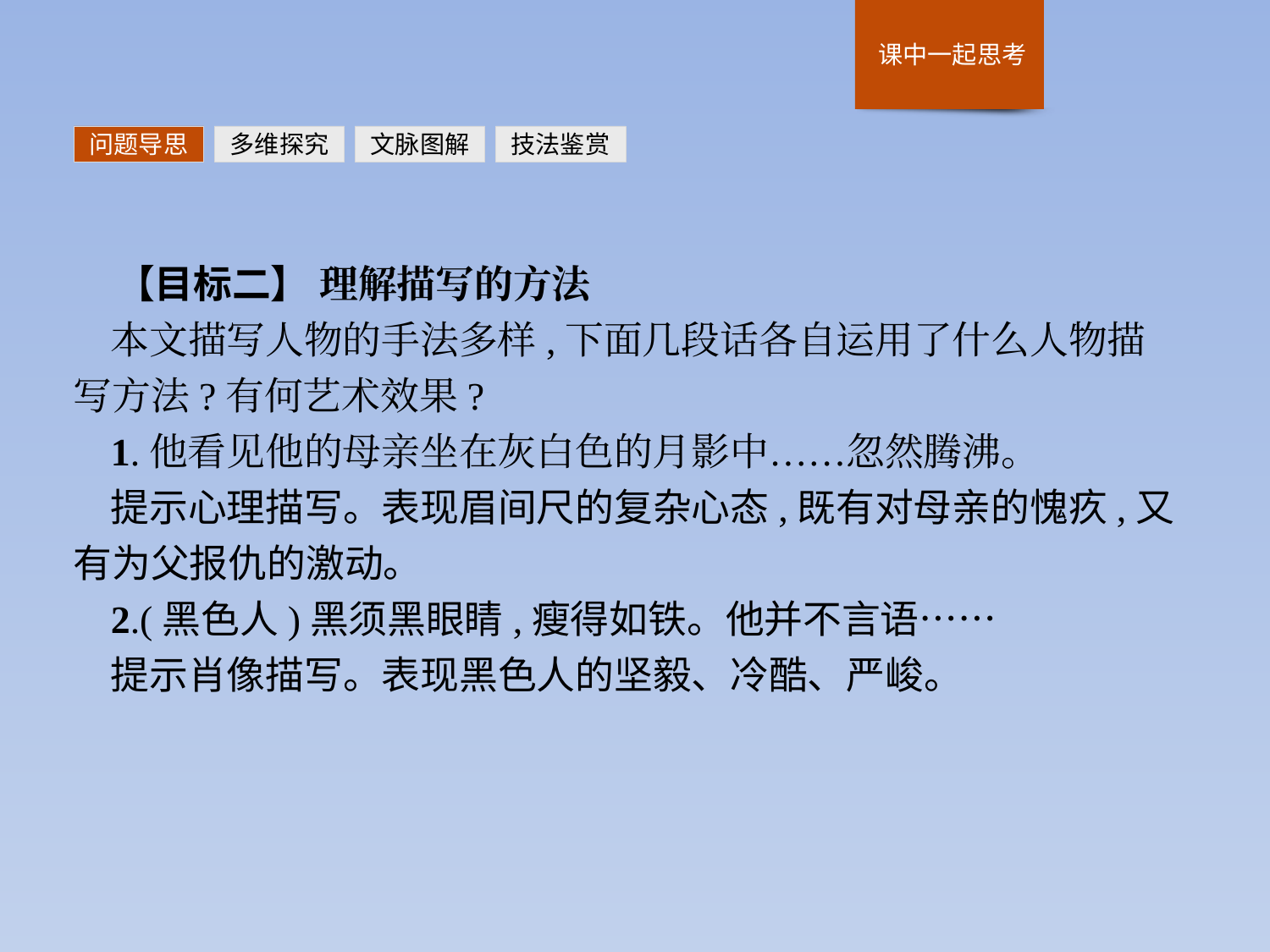

问题导思
多维探究
文脉图解
技法鉴赏
【目标二】 理解描写的方法
本文描写人物的手法多样,下面几段话各自运用了什么人物描写方法?有何艺术效果?
1.他看见他的母亲坐在灰白色的月影中……忽然腾沸。
提示心理描写。表现眉间尺的复杂心态,既有对母亲的愧疚,又有为父报仇的激动。
2.(黑色人)黑须黑眼睛,瘦得如铁。他并不言语……
提示肖像描写。表现黑色人的坚毅、冷酷、严峻。